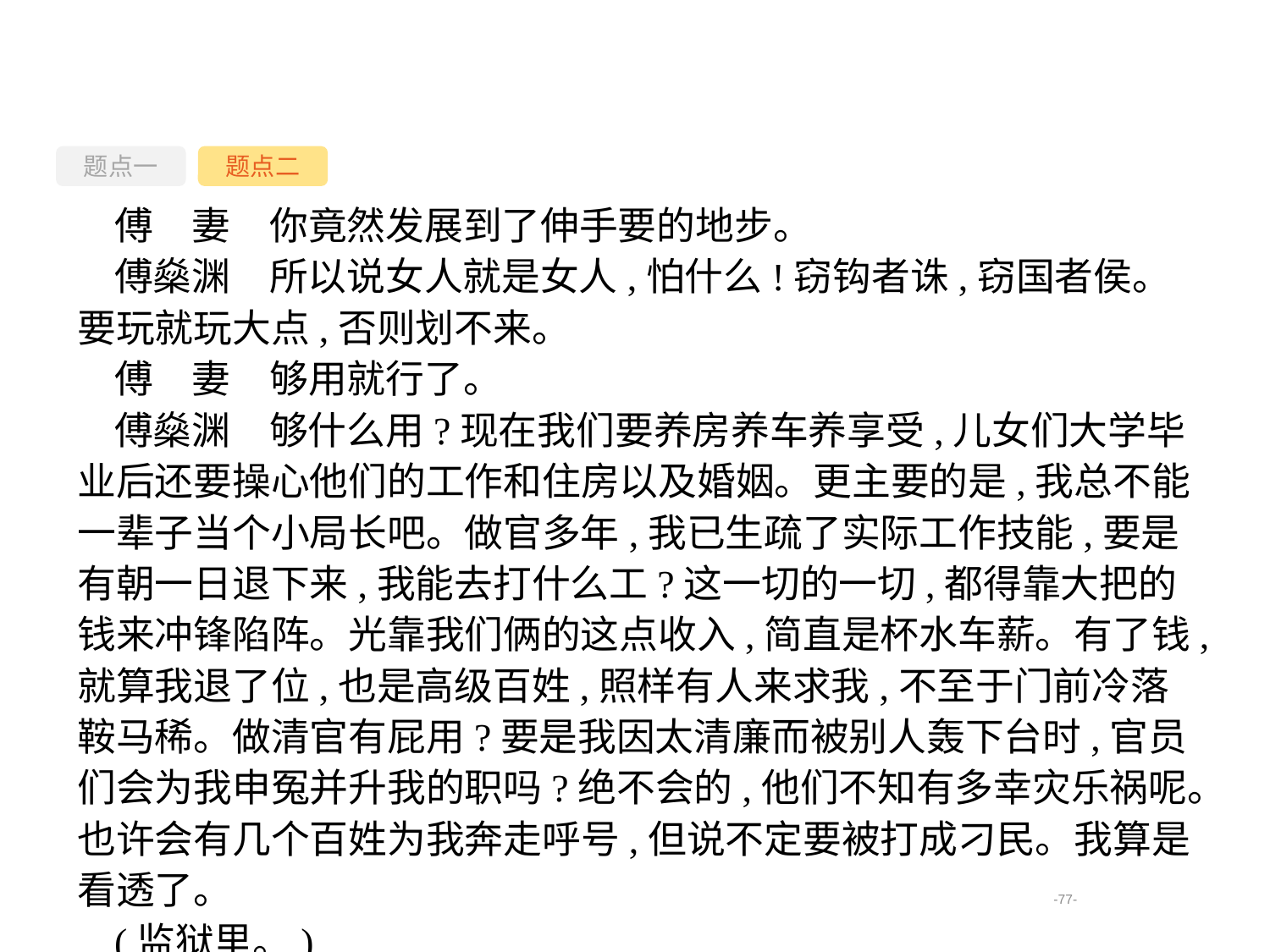

题点一
题点二
傅　妻　你竟然发展到了伸手要的地步。
傅燊渊　所以说女人就是女人,怕什么!窃钩者诛,窃国者侯。要玩就玩大点,否则划不来。
傅　妻　够用就行了。
傅燊渊　够什么用?现在我们要养房养车养享受,儿女们大学毕业后还要操心他们的工作和住房以及婚姻。更主要的是,我总不能一辈子当个小局长吧。做官多年,我已生疏了实际工作技能,要是有朝一日退下来,我能去打什么工?这一切的一切,都得靠大把的钱来冲锋陷阵。光靠我们俩的这点收入,简直是杯水车薪。有了钱,就算我退了位,也是高级百姓,照样有人来求我,不至于门前冷落鞍马稀。做清官有屁用?要是我因太清廉而被别人轰下台时,官员们会为我申冤并升我的职吗?绝不会的,他们不知有多幸灾乐祸呢。也许会有几个百姓为我奔走呼号,但说不定要被打成刁民。我算是看透了。
(监狱里。)
-77-